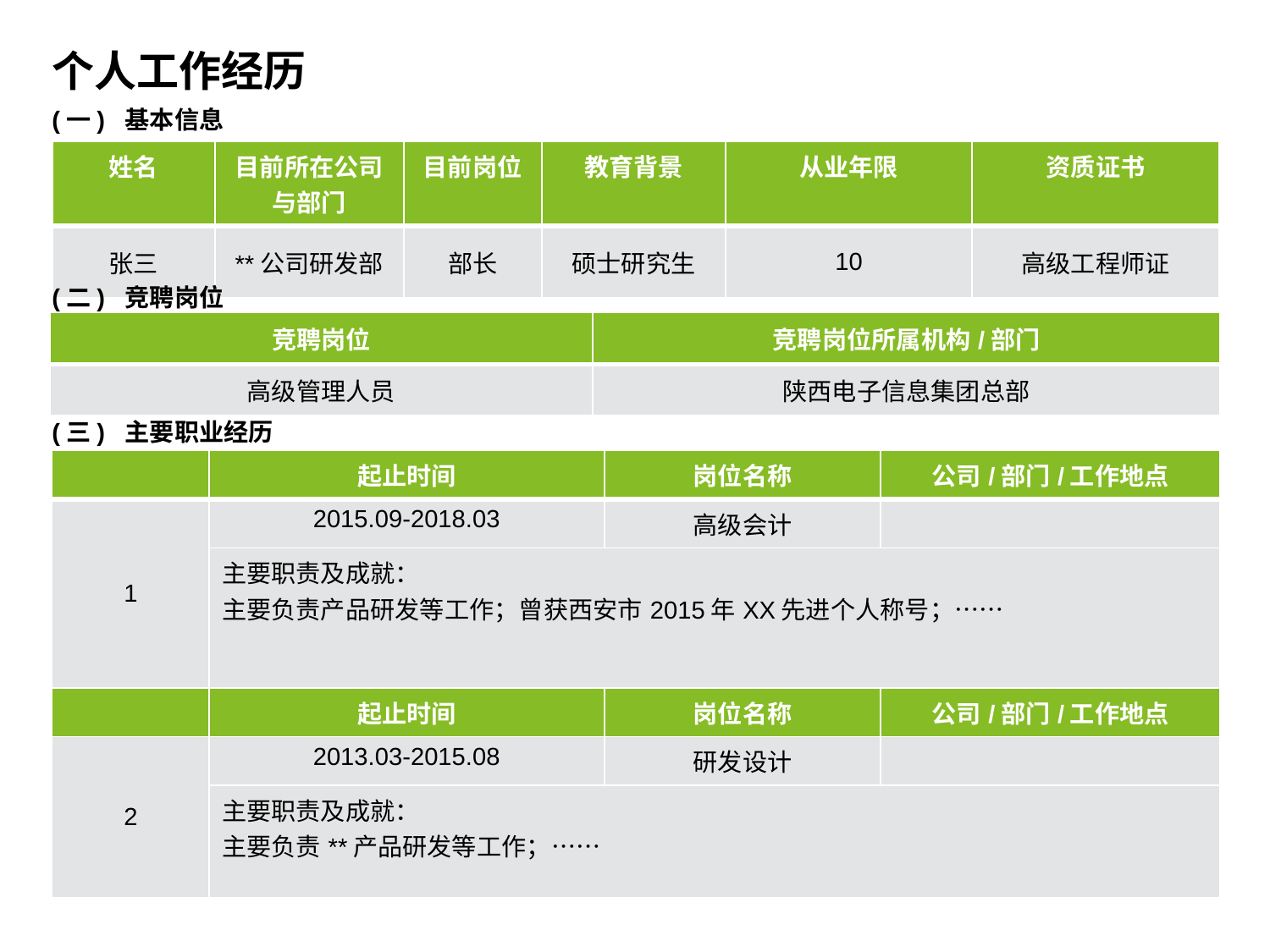

# 个人工作经历
(一)  基本信息
| 姓名 | 目前所在公司与部门 | 目前岗位 | 教育背景 | 从业年限 | 资质证书 |
| --- | --- | --- | --- | --- | --- |
| 张三 | \*\*公司研发部 | 部长 | 硕士研究生 | 10 | 高级工程师证 |
(二)  竞聘岗位
| 竞聘岗位 | 竞聘岗位所属机构/部门 |
| --- | --- |
| 高级管理人员 | 陕西电子信息集团总部 |
(三)  主要职业经历

|  | 起止时间 | 岗位名称 | 公司/部门/工作地点 |
| --- | --- | --- | --- |
| 1 | 2015.09-2018.03 | 高级会计 |  |
|  | 主要职责及成就： 主要负责产品研发等工作；曾获西安市2015年XX先进个人称号；…… |  |  |
|  | 起止时间 | 岗位名称 | 公司/部门/工作地点 |
| 2 | 2013.03-2015.08 | 研发设计 |  |
|  | 主要职责及成就： 主要负责\*\*产品研发等工作；…… |  |  |